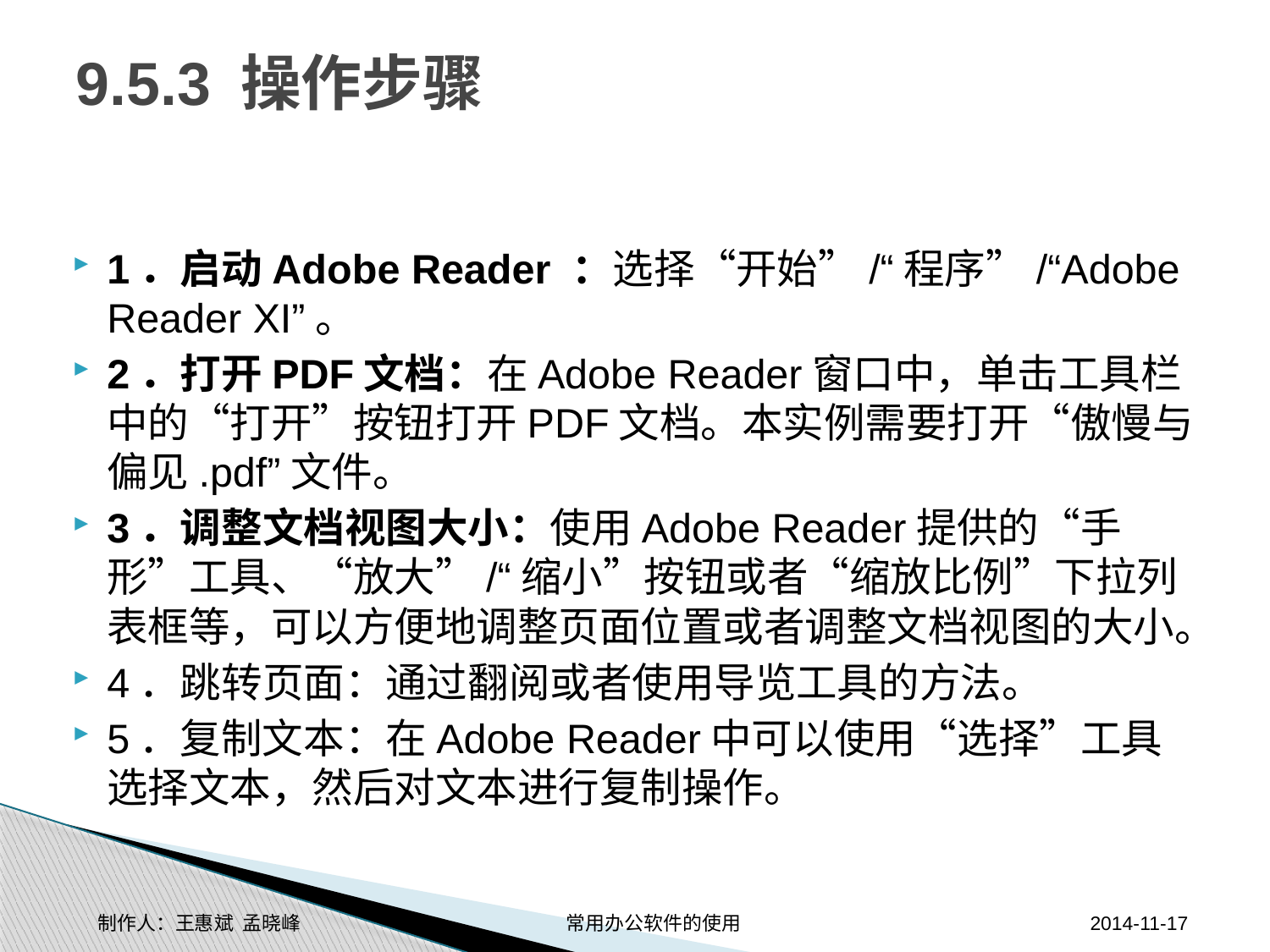

# 9.5.3 操作步骤
1．启动Adobe Reader ：选择“开始”/“程序”/“Adobe Reader XI”。
2．打开PDF文档：在Adobe Reader窗口中，单击工具栏中的“打开”按钮打开PDF文档。本实例需要打开“傲慢与偏见.pdf”文件。
3．调整文档视图大小：使用Adobe Reader提供的“手形”工具、“放大”/“缩小”按钮或者“缩放比例”下拉列表框等，可以方便地调整页面位置或者调整文档视图的大小。
4．跳转页面：通过翻阅或者使用导览工具的方法。
5．复制文本：在Adobe Reader中可以使用“选择”工具 选择文本，然后对文本进行复制操作。

制作人：王惠斌  孟晓峰                                                            常用办公软件的使用
2014-11-17